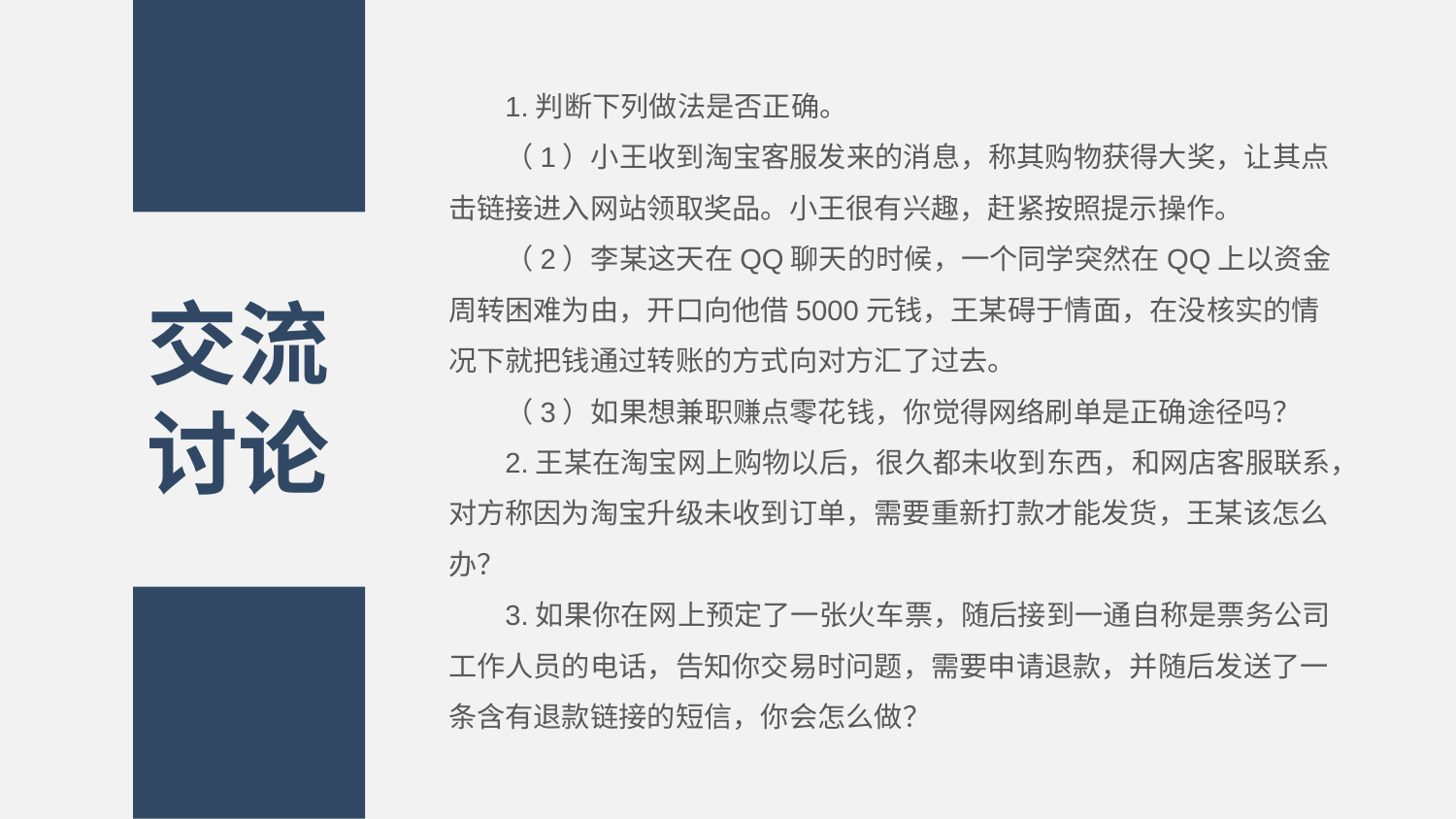

1.判断下列做法是否正确。
（1）小王收到淘宝客服发来的消息，称其购物获得大奖，让其点击链接进入网站领取奖品。小王很有兴趣，赶紧按照提示操作。
（2）李某这天在QQ聊天的时候，一个同学突然在QQ上以资金周转困难为由，开口向他借5000元钱，王某碍于情面，在没核实的情况下就把钱通过转账的方式向对方汇了过去。
（3）如果想兼职赚点零花钱，你觉得网络刷单是正确途径吗？
2.王某在淘宝网上购物以后，很久都未收到东西，和网店客服联系，对方称因为淘宝升级未收到订单，需要重新打款才能发货，王某该怎么办？
3.如果你在网上预定了一张火车票，随后接到一通自称是票务公司工作人员的电话，告知你交易时问题，需要申请退款，并随后发送了一条含有退款链接的短信，你会怎么做？
交流讨论